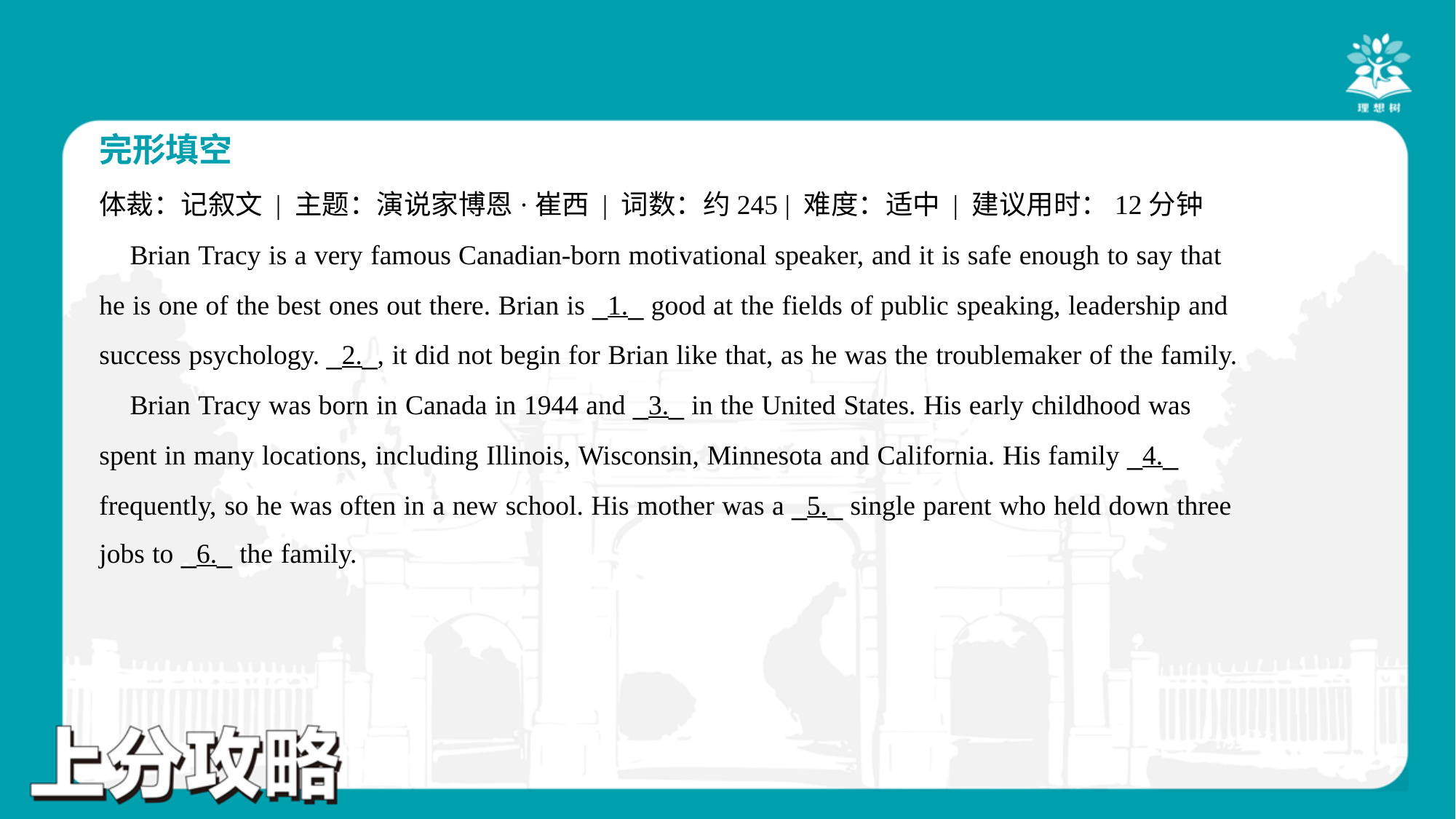

完形填空
体裁：记叙文 | 主题：演说家博恩·崔西 | 词数：约245 | 难度：适中 | 建议用时：12分钟
    Brian Tracy is a very famous Canadian-born motivational speaker, and it is safe enough to say that
he is one of the best ones out there. Brian is _1._ good at the fields of public speaking, leadership and
success psychology. _2._, it did not begin for Brian like that, as he was the troublemaker of the family.
    Brian Tracy was born in Canada in 1944 and _3._ in the United States. His early childhood was
spent in many locations, including Illinois, Wisconsin, Minnesota and California. His family _4._
frequently, so he was often in a new school. His mother was a _5._ single parent who held down three
jobs to _6._ the family.#3